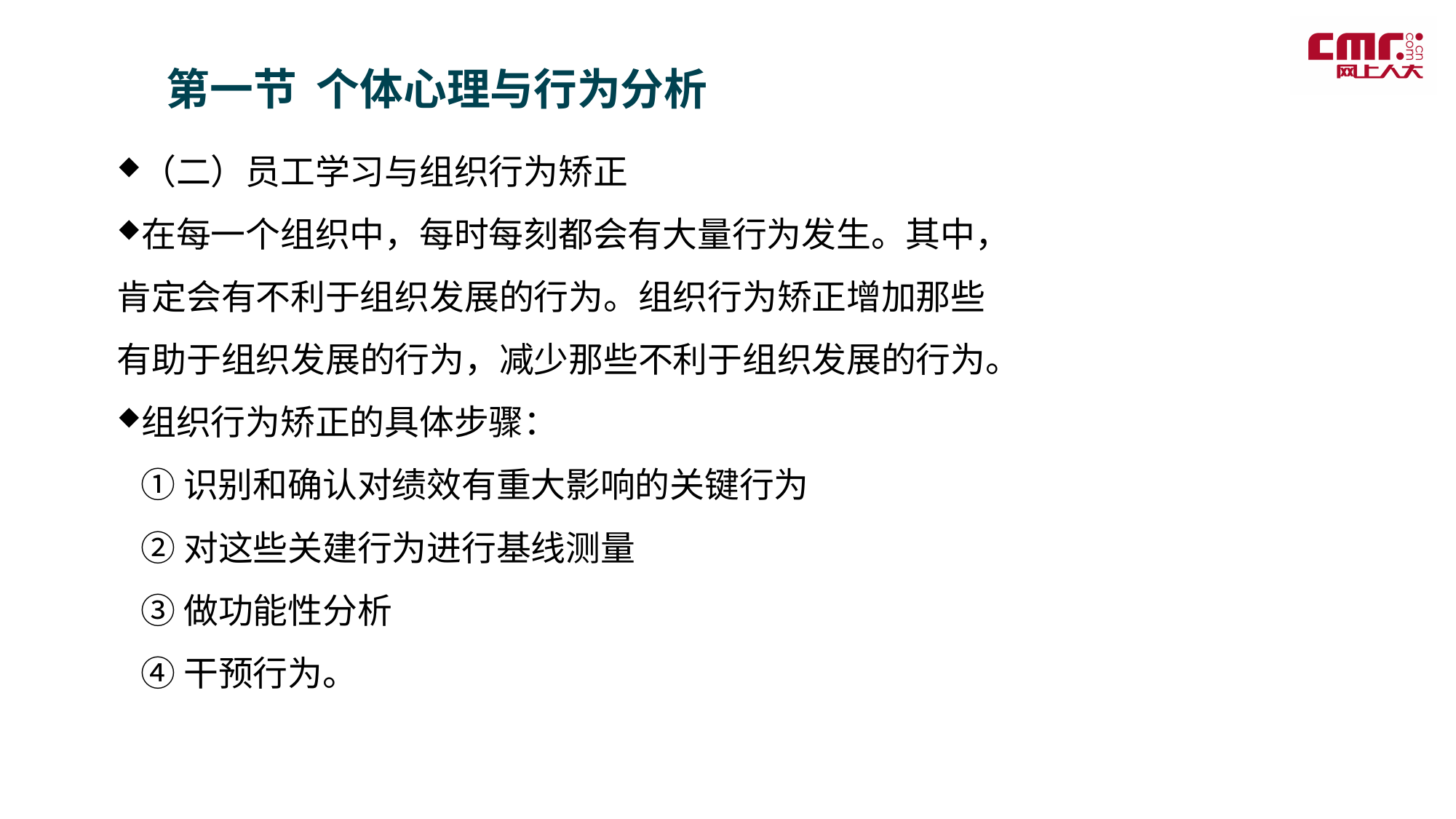

第一节  个体心理与行为分析
（二）员工学习与组织行为矫正
在每一个组织中，每时每刻都会有大量行为发生。其中，肯定会有不利于组织发展的行为。组织行为矫正增加那些有助于组织发展的行为，减少那些不利于组织发展的行为。
组织行为矫正的具体步骤：
   ①识别和确认对绩效有重大影响的关键行为
   ②对这些关建行为进行基线测量
   ③做功能性分析
   ④干预行为。